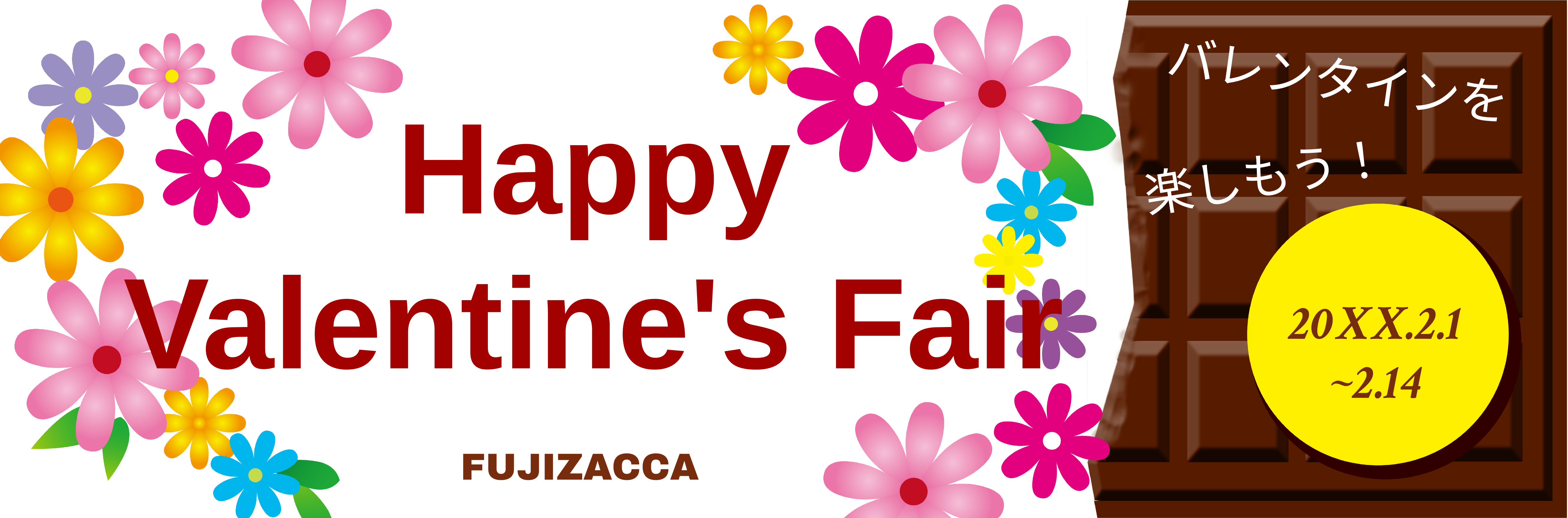

Happy
Valentine's Fair
バレンタインを
楽しもう！
20XX.2.1
~2.14
FUJIZACCA